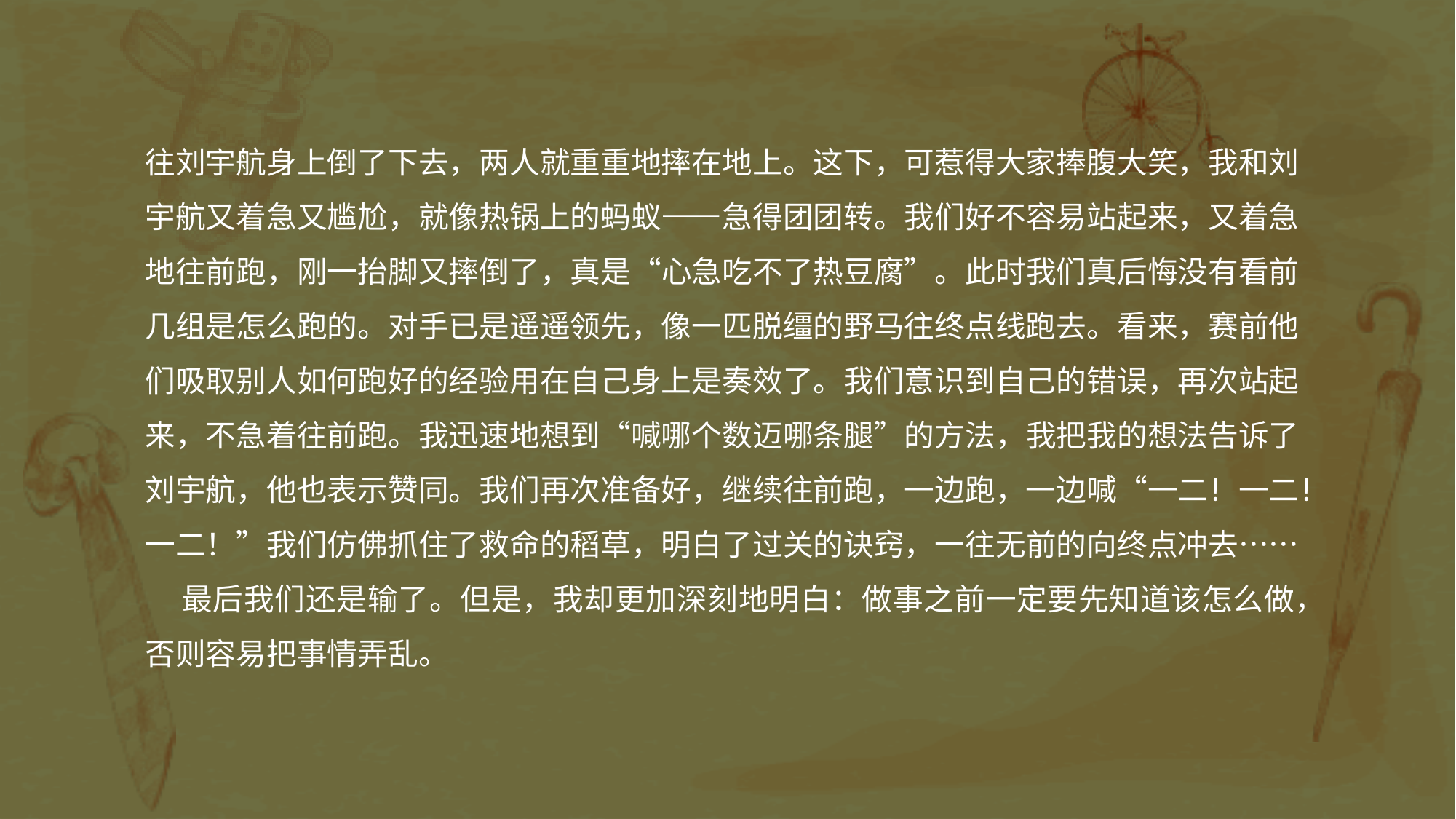

往刘宇航身上倒了下去，两人就重重地摔在地上。这下，可惹得大家捧腹大笑，我和刘宇航又着急又尴尬，就像热锅上的蚂蚁——急得团团转。我们好不容易站起来，又着急地往前跑，刚一抬脚又摔倒了，真是“心急吃不了热豆腐”。此时我们真后悔没有看前几组是怎么跑的。对手已是遥遥领先，像一匹脱缰的野马往终点线跑去。看来，赛前他们吸取别人如何跑好的经验用在自己身上是奏效了。我们意识到自己的错误，再次站起来，不急着往前跑。我迅速地想到“喊哪个数迈哪条腿”的方法，我把我的想法告诉了刘宇航，他也表示赞同。我们再次准备好，继续往前跑，一边跑，一边喊“一二！一二！一二！”我们仿佛抓住了救命的稻草，明白了过关的诀窍，一往无前的向终点冲去……
    最后我们还是输了。但是，我却更加深刻地明白：做事之前一定要先知道该怎么做，否则容易把事情弄乱。